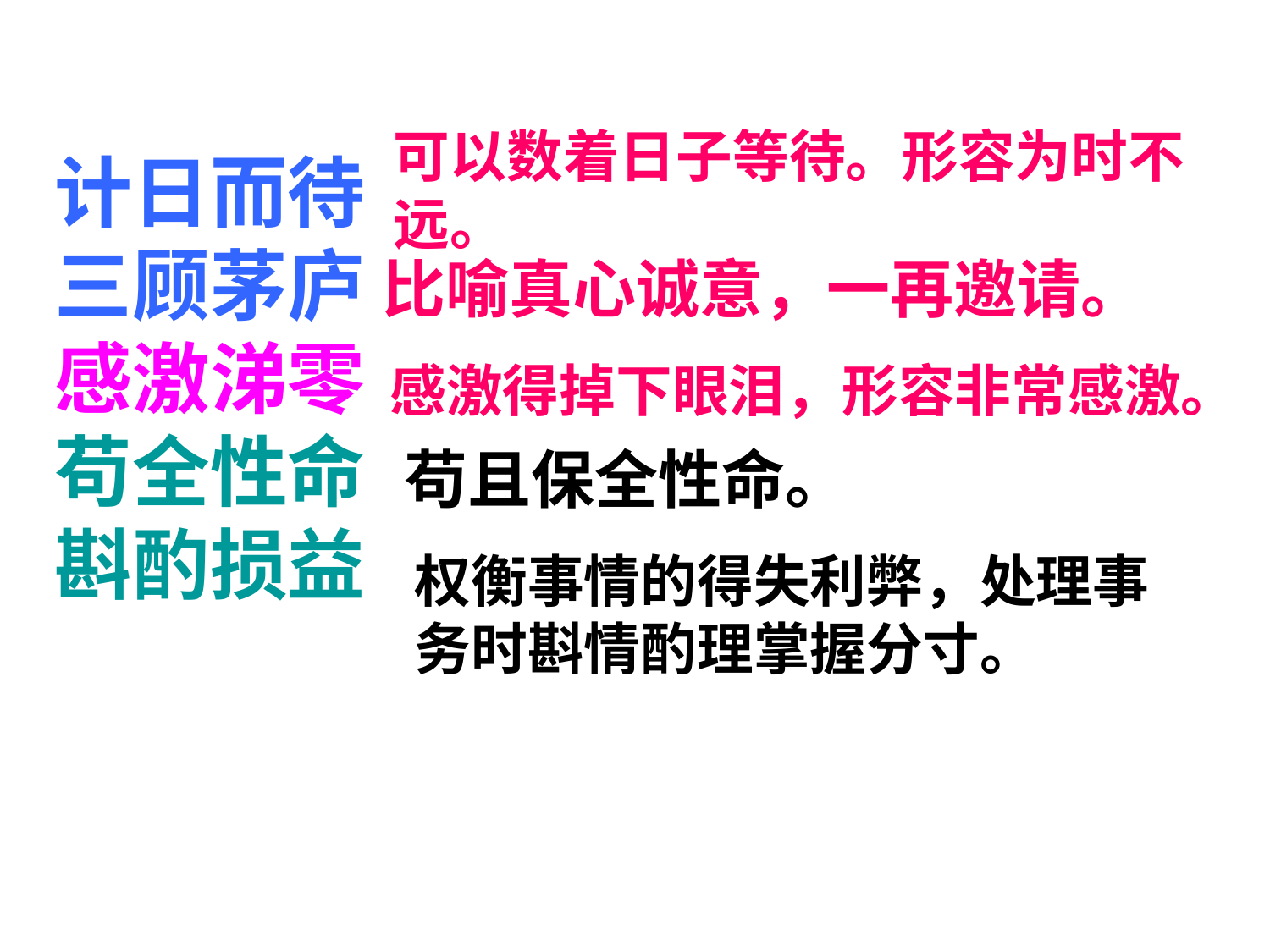

计日而待
三顾茅庐
感激涕零
苟全性命
斟酌损益
可以数着日子等待。形容为时不远。
比喻真心诚意，一再邀请。
感激得掉下眼泪，形容非常感激。
苟且保全性命。
权衡事情的得失利弊，处理事务时斟情酌理掌握分寸。